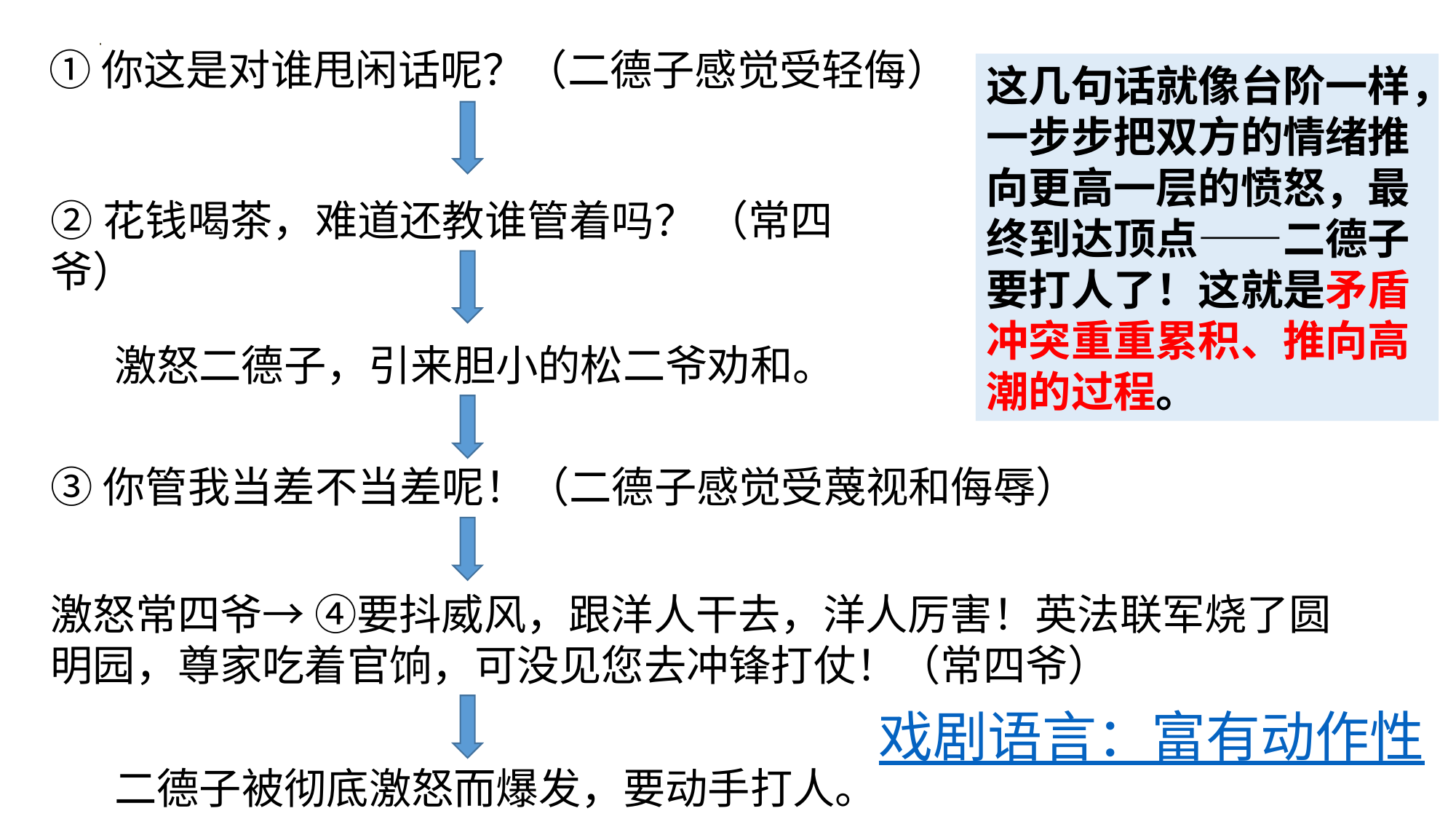

①你这是对谁甩闲话呢？（二德子感觉受轻侮）
这几句话就像台阶一样，一步步把双方的情绪推向更高一层的愤怒，最终到达顶点——二德子要打人了！这就是矛盾冲突重重累积、推向高潮的过程。

②花钱喝茶，难道还教谁管着吗？ （常四爷）

激怒二德子，引来胆小的松二爷劝和。

③你管我当差不当差呢！（二德子感觉受蔑视和侮辱）

激怒常四爷→ ④要抖威风，跟洋人干去，洋人厉害！英法联军烧了圆明园，尊家吃着官饷，可没见您去冲锋打仗！（常四爷）
# 戏剧语言：富有动作性

二德子被彻底激怒而爆发，要动手打人。